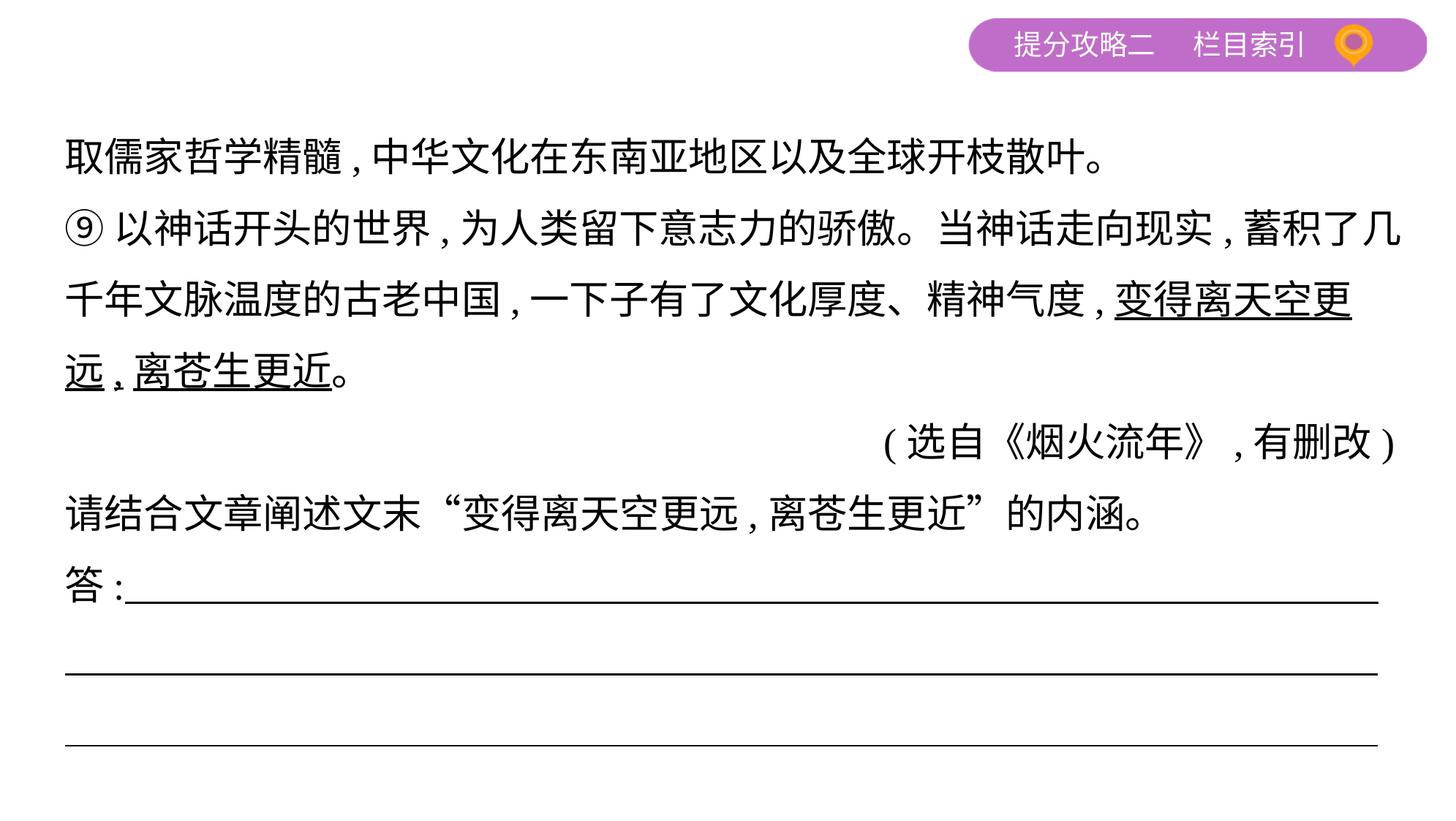

取儒家哲学精髓,中华文化在东南亚地区以及全球开枝散叶。
⑨以神话开头的世界,为人类留下意志力的骄傲。当神话走向现实,蓄积了几
千年文脉温度的古老中国,一下子有了文化厚度、精神气度,变得离天空更
远,离苍生更近。
                                                                                   (选自《烟火流年》,有删改)
请结合文章阐述文末“变得离天空更远,离苍生更近”的内涵。
答: